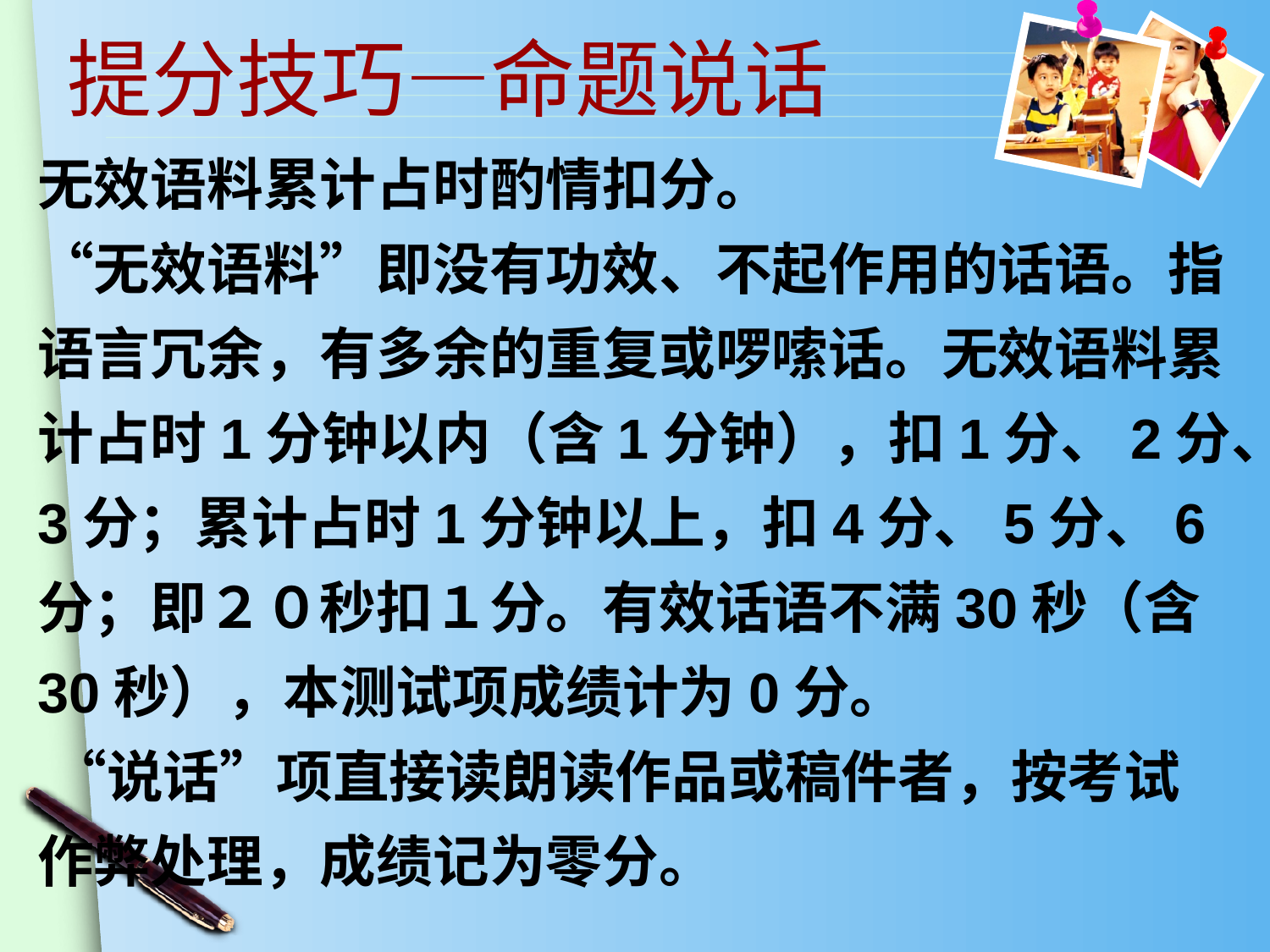

提分技巧—命题说话
无效语料累计占时酌情扣分。                                    “无效语料”即没有功效、不起作用的话语。指语言冗余，有多余的重复或啰嗦话。无效语料累计占时1分钟以内（含1分钟），扣1分、2分、3分；累计占时1分钟以上，扣4分、5分、6分；即２０秒扣１分。有效话语不满30秒（含30秒），本测试项成绩计为0分。                           “说话”项直接读朗读作品或稿件者，按考试作弊处理，成绩记为零分。